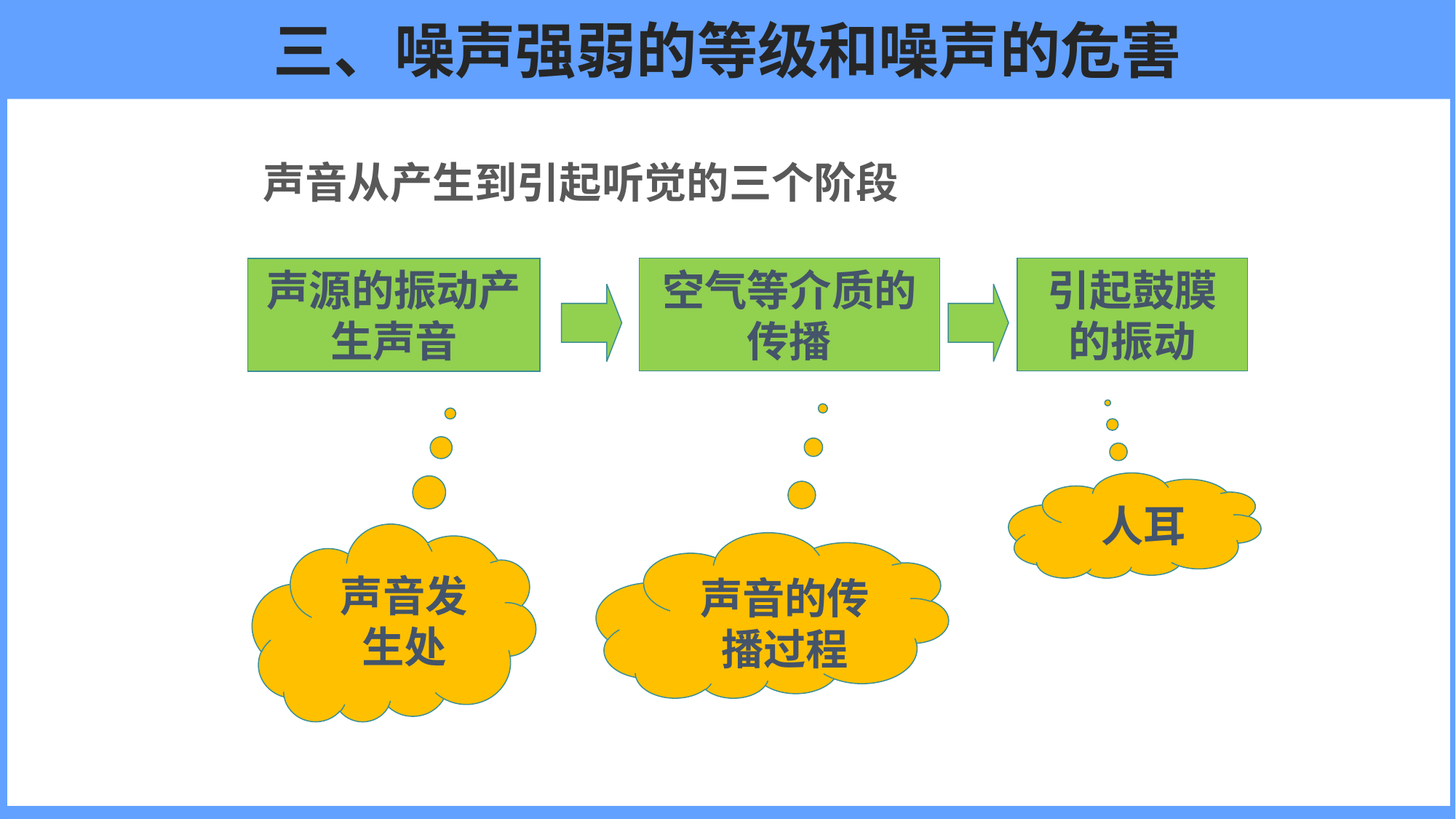

# 三、噪声强弱的等级和噪声的危害
声音从产生到引起听觉的三个阶段
空气等介质的传播
引起鼓膜的振动
声源的振动产生声音

人耳
声音发生处
声音的传播过程